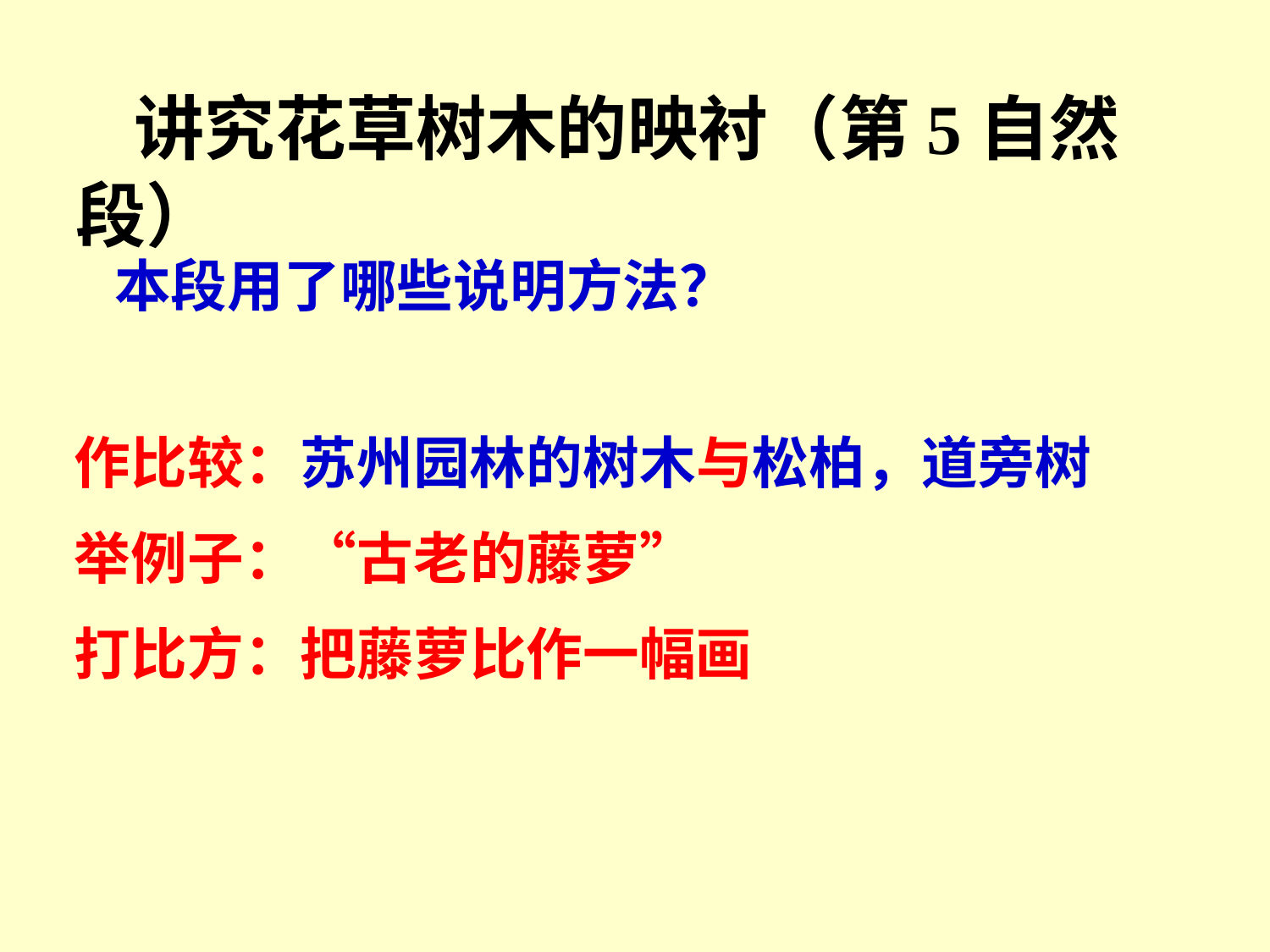

讲究花草树木的映衬（第5自然段）
本段用了哪些说明方法？
作比较：苏州园林的树木与松柏，道旁树
举例子：“古老的藤萝”
打比方：把藤萝比作一幅画